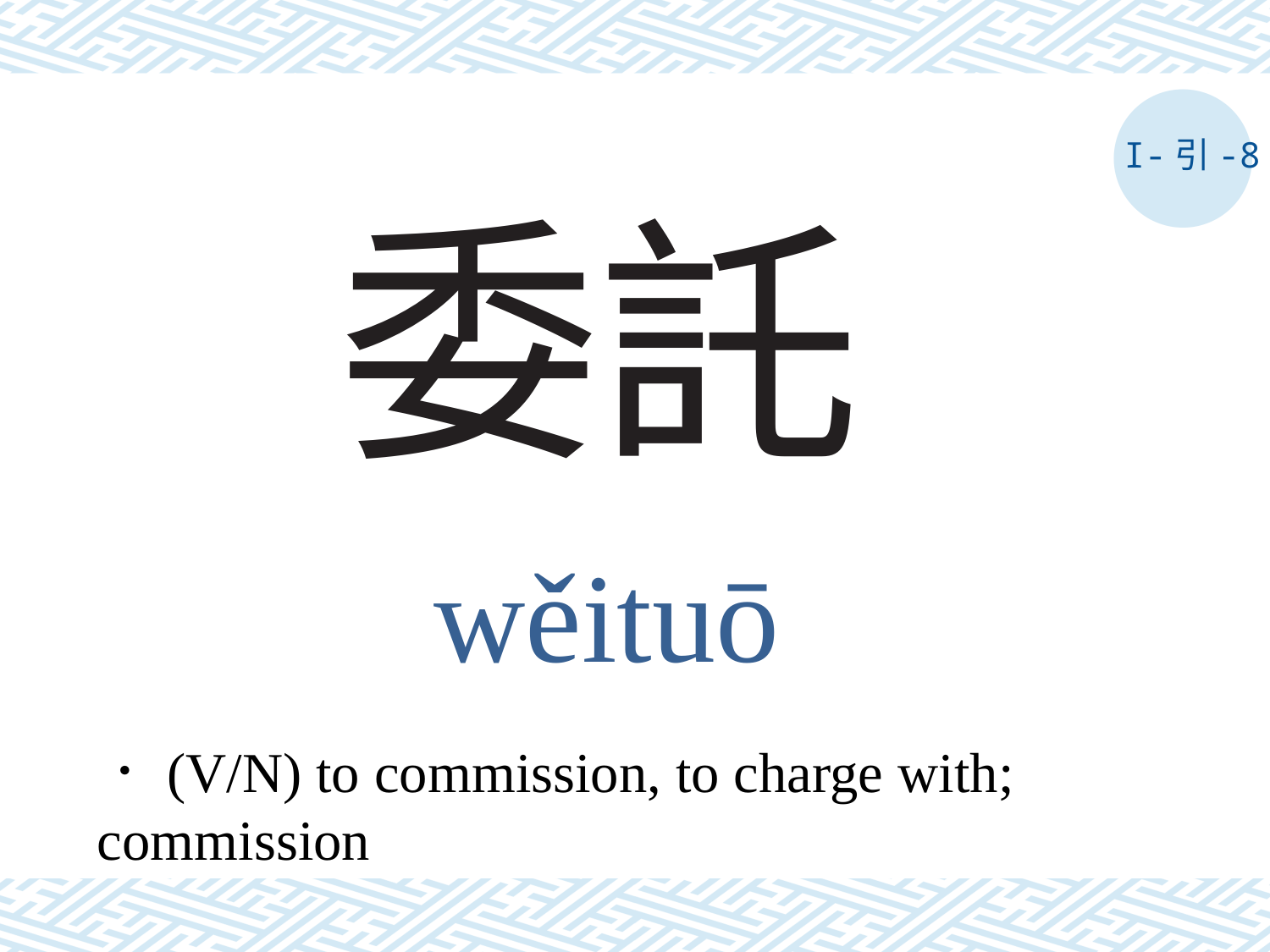

I-引-8

# 委託
wěituō
．(V/N) to commission, to charge with; commission